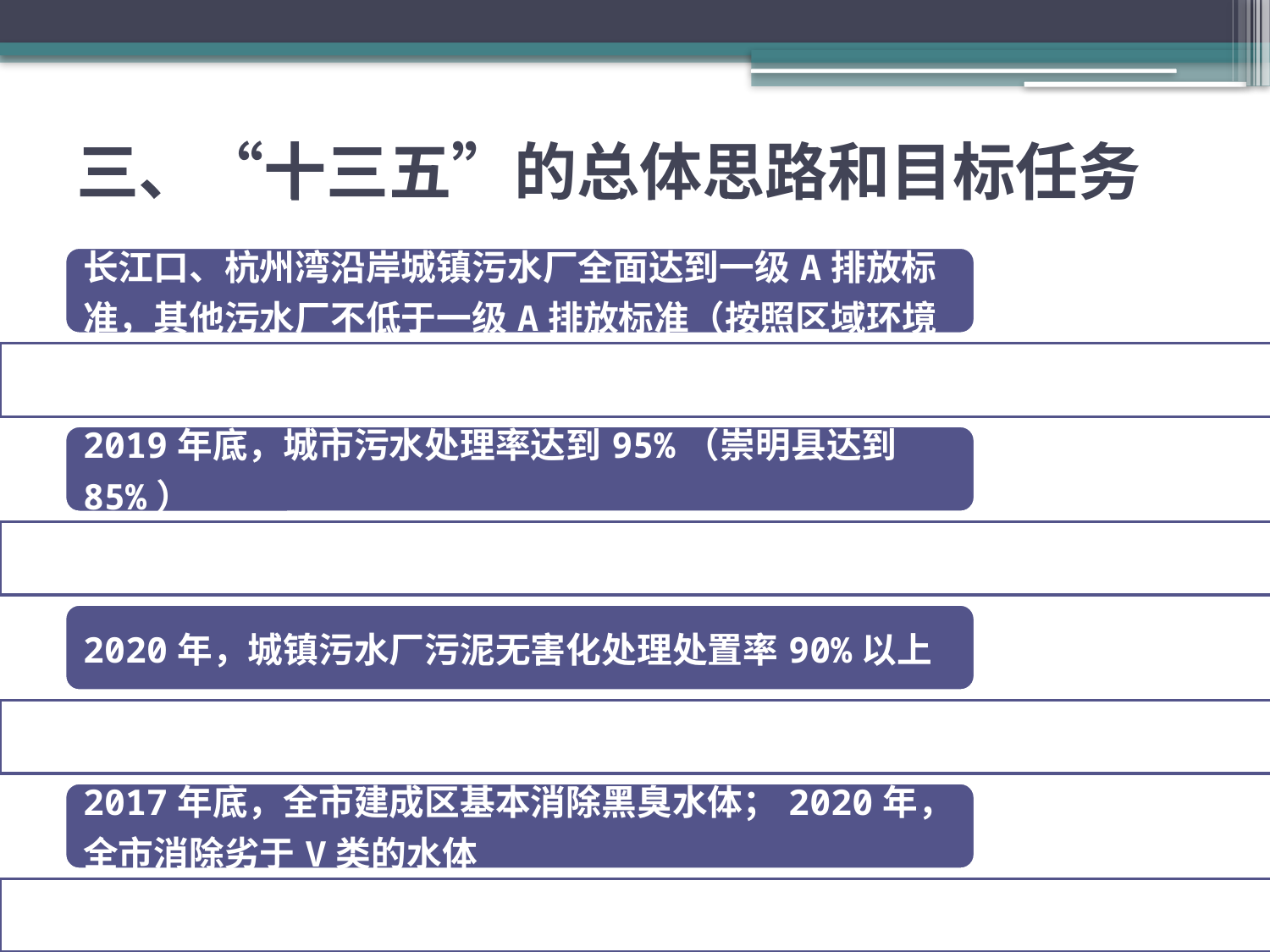

# 三、“十三五”的总体思路和目标任务
2017年底，城市建成区污水基本实现全收集、全处理，长江口、杭州湾沿岸城镇污水厂全面达到一级A排放标准，其他污水厂不低于一级A排放标准（按照区域环境容量确定）
2019年底，城市污水处理率达到95%（崇明县达到85%）
2020年，城镇污水厂污泥无害化处理处置率90%以上
2017年底，全市建成区基本消除黑臭水体；2020年，全市消除劣于V类的水体